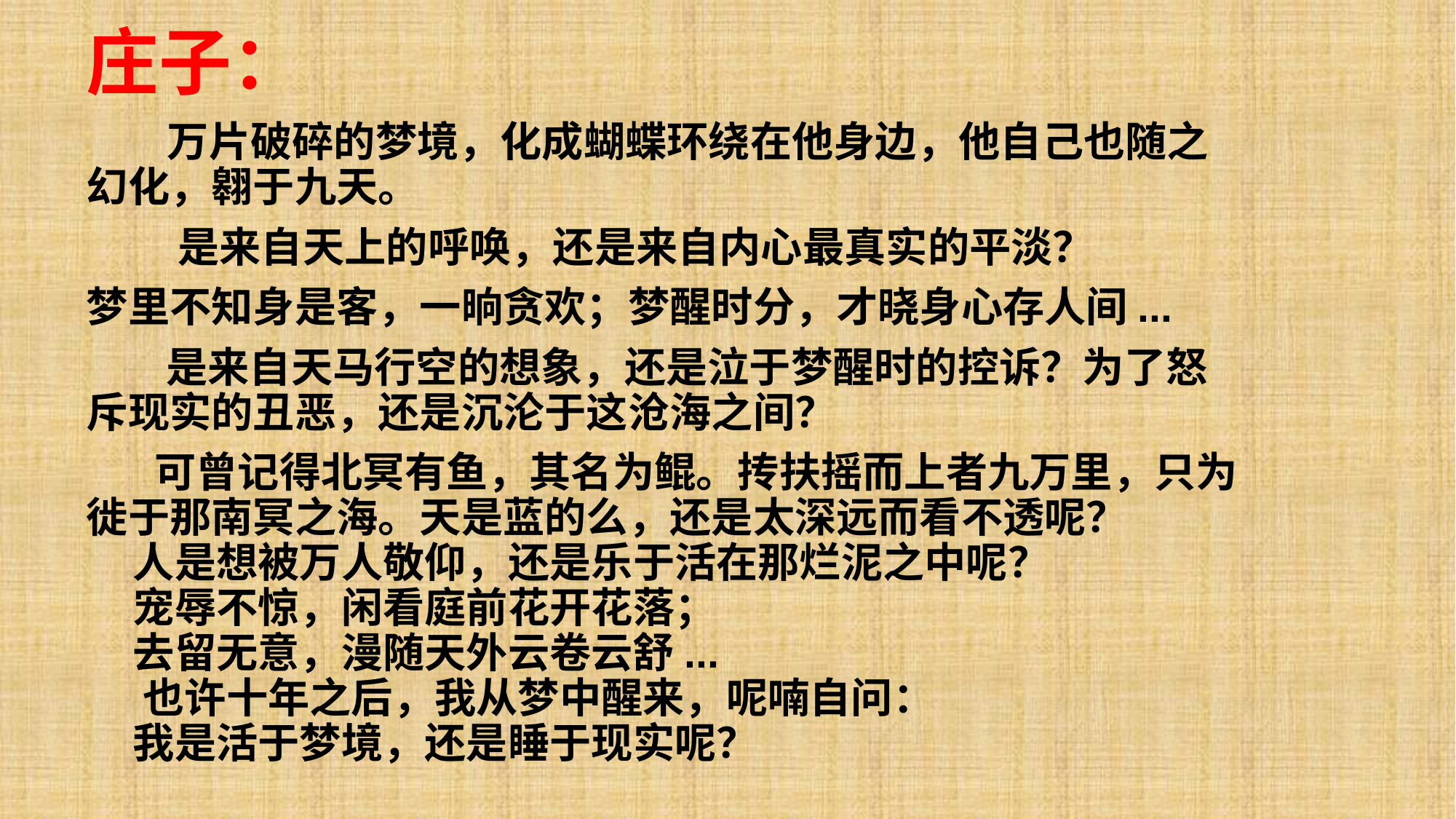

庄子：
      万片破碎的梦境，化成蝴蝶环绕在他身边，他自己也随之幻化，翱于九天。
       是来自天上的呼唤，还是来自内心最真实的平淡？
梦里不知身是客，一晌贪欢；梦醒时分，才晓身心存人间...
      是来自天马行空的想象，还是泣于梦醒时的控诉？为了怒斥现实的丑恶，还是沉沦于这沧海之间？
     可曾记得北冥有鱼，其名为鲲。抟扶摇而上者九万里，只为徙于那南冥之海。天是蓝的么，还是太深远而看不透呢？
    人是想被万人敬仰，还是乐于活在那烂泥之中呢？
    宠辱不惊，闲看庭前花开花落；
    去留无意，漫随天外云卷云舒...
    也许十年之后，我从梦中醒来，呢喃自问：
    我是活于梦境，还是睡于现实呢？